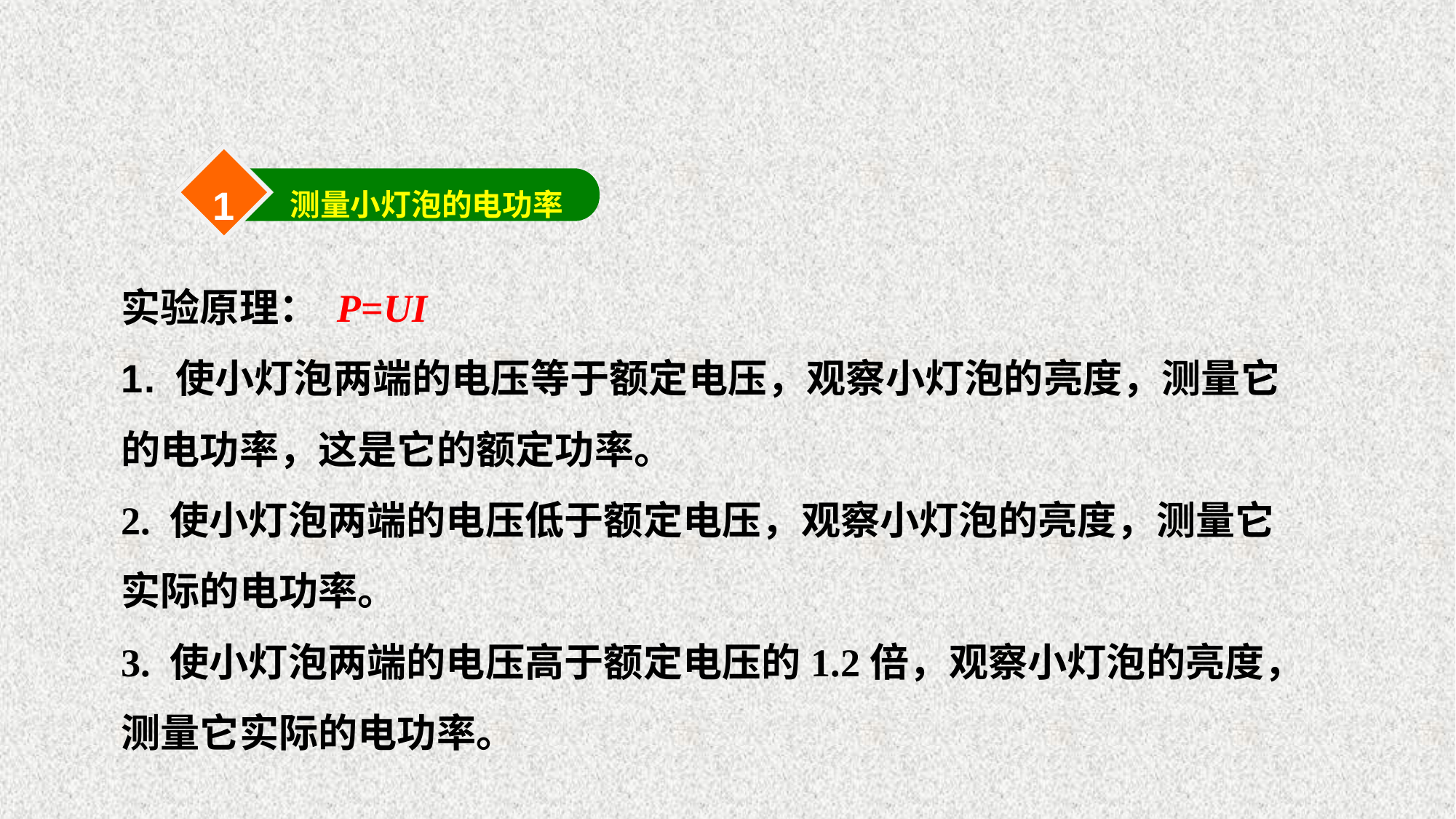

1
测量小灯泡的电功率

实验原理： P=UI
 使小灯泡两端的电压等于额定电压，观察小灯泡的亮度，测量它的电功率，这是它的额定功率。
2. 使小灯泡两端的电压低于额定电压，观察小灯泡的亮度，测量它实际的电功率。
3. 使小灯泡两端的电压高于额定电压的1.2倍，观察小灯泡的亮度，测量它实际的电功率。